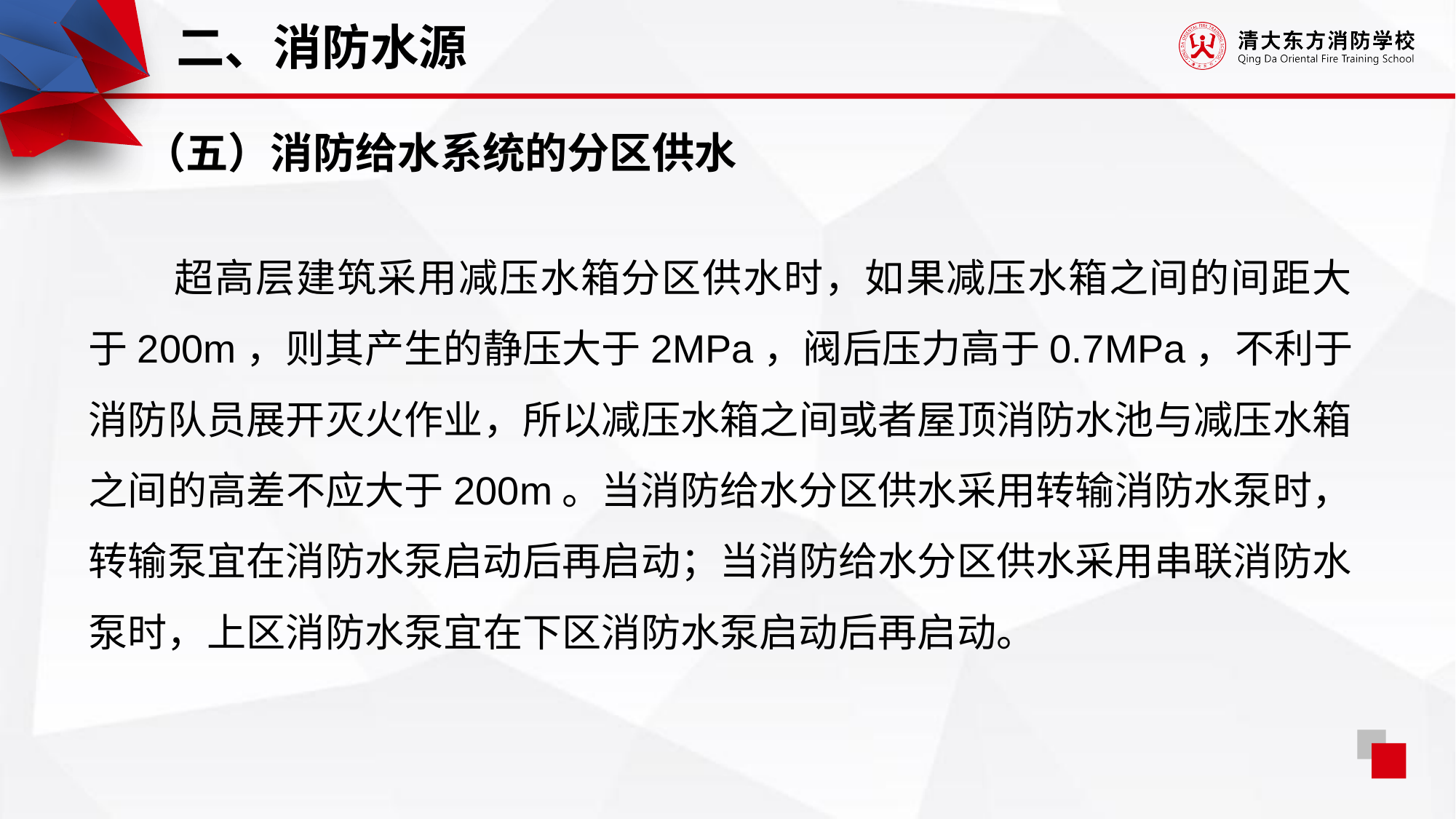

二、消防水源

（五）消防给水系统的分区供水
超高层建筑采用减压水箱分区供水时，如果减压水箱之间的间距大于200m，则其产生的静压大于2MPa，阀后压力高于0.7MPa，不利于消防队员展开灭火作业，所以减压水箱之间或者屋顶消防水池与减压水箱之间的高差不应大于200m。当消防给水分区供水采用转输消防水泵时，转输泵宜在消防水泵启动后再启动；当消防给水分区供水采用串联消防水泵时，上区消防水泵宜在下区消防水泵启动后再启动。